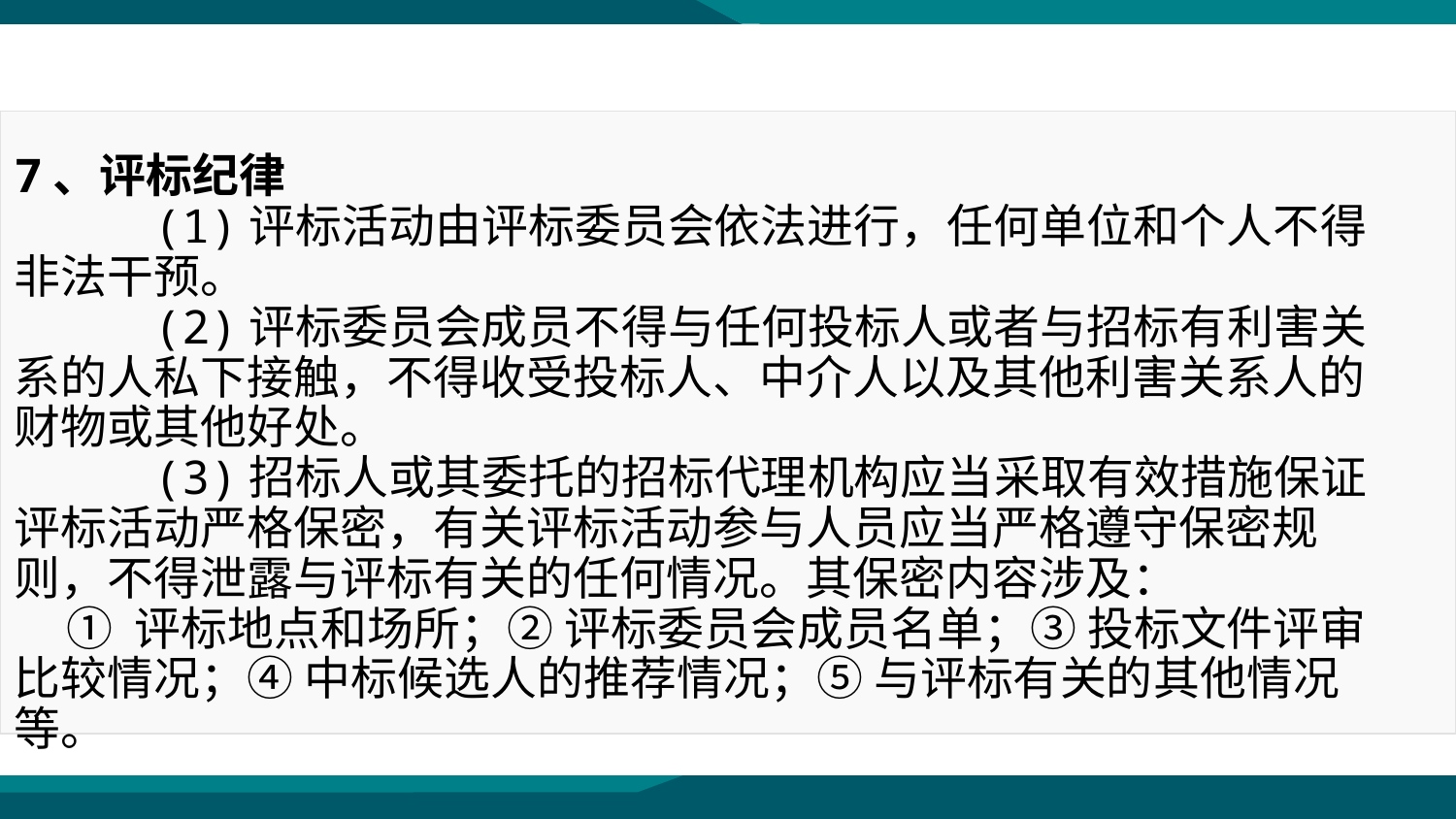

7、评标纪律
     (1)评标活动由评标委员会依法进行，任何单位和个人不得非法干预。
     (2)评标委员会成员不得与任何投标人或者与招标有利害关系的人私下接触，不得收受投标人、中介人以及其他利害关系人的财物或其他好处。
     (3)招标人或其委托的招标代理机构应当采取有效措施保证评标活动严格保密，有关评标活动参与人员应当严格遵守保密规则，不得泄露与评标有关的任何情况。其保密内容涉及：
     ① 评标地点和场所；② 评标委员会成员名单；③ 投标文件评审比较情况；④ 中标候选人的推荐情况；⑤ 与评标有关的其他情况等。